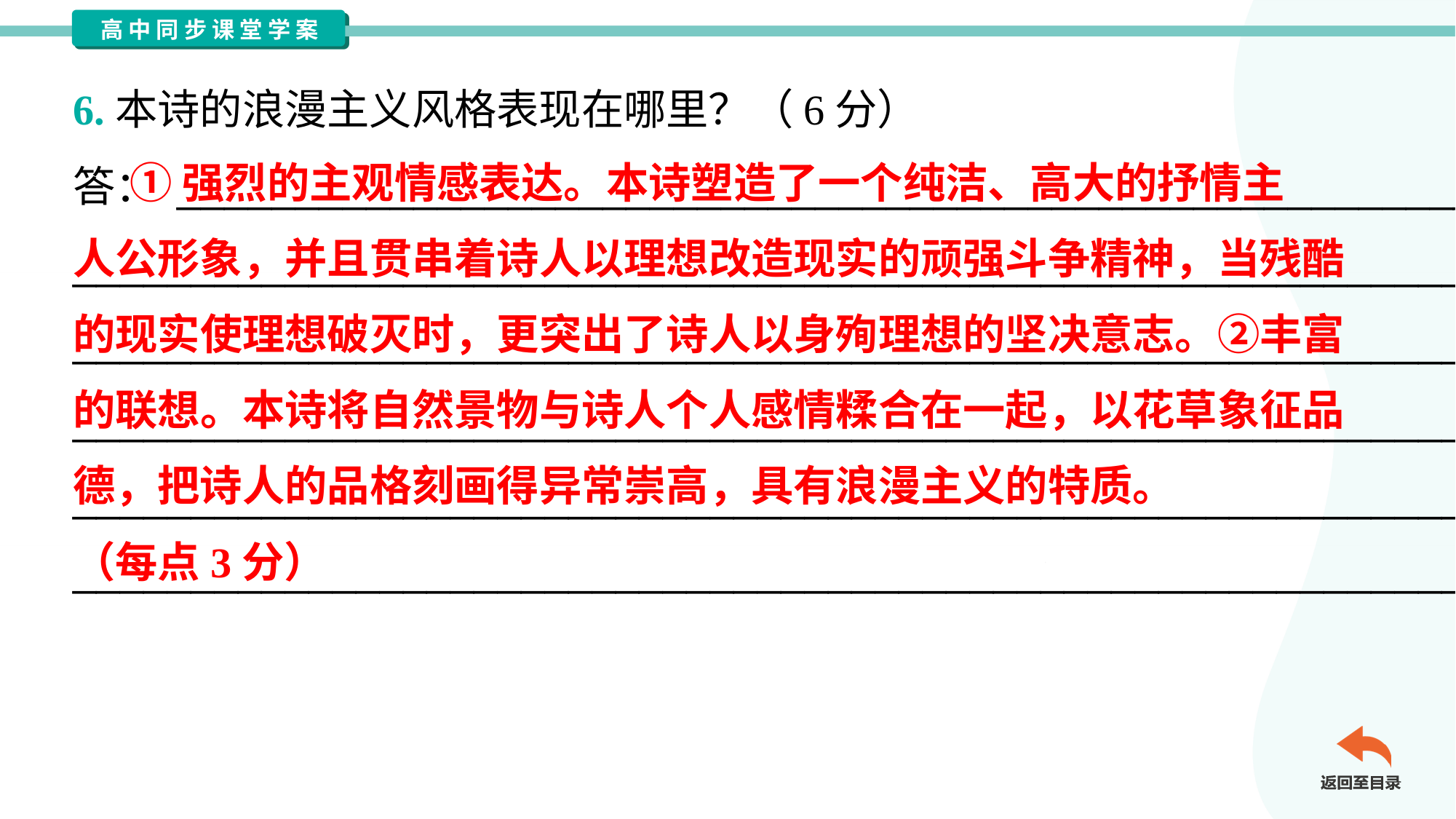

6.本诗的浪漫主义风格表现在哪里？（6分）
答： ________________________________________________________
_____________________________________________________________
_____________________________________________________________
_____________________________________________________________
_____________________________________________________________
_____________________________________________________________
      ①强烈的主观情感表达。本诗塑造了一个纯洁、高大的抒情主
人公形象，并且贯串着诗人以理想改造现实的顽强斗争精神，当残酷
的现实使理想破灭时，更突出了诗人以身殉理想的坚决意志。②丰富
的联想。本诗将自然景物与诗人个人感情糅合在一起，以花草象征品
德，把诗人的品格刻画得异常崇高，具有浪漫主义的特质。
（每点3分）